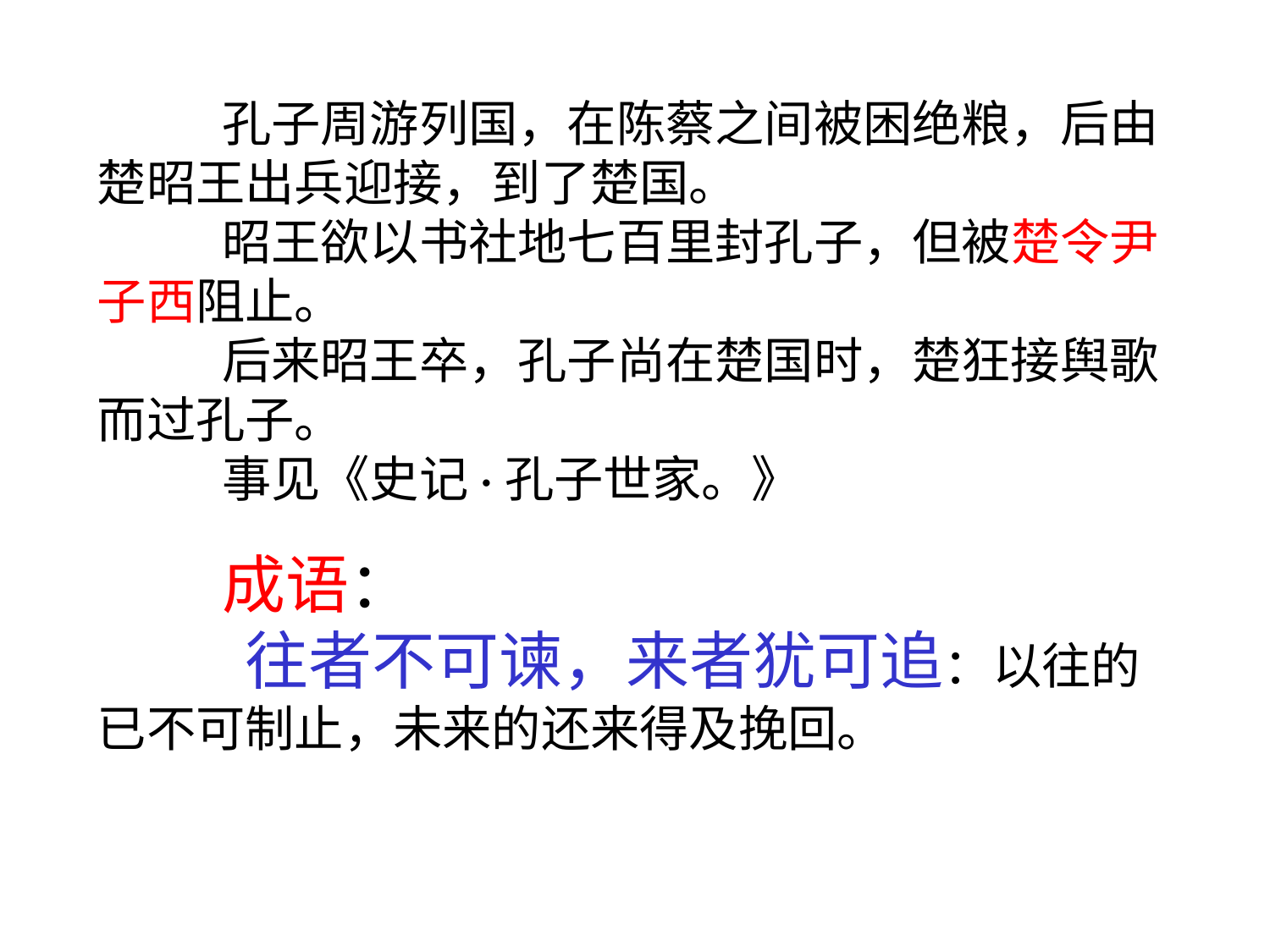

孔子周游列国，在陈蔡之间被困绝粮，后由楚昭王出兵迎接，到了楚国。
昭王欲以书社地七百里封孔子，但被楚令尹子西阻止。
后来昭王卒，孔子尚在楚国时，楚狂接舆歌而过孔子。
事见《史记·孔子世家。》

成语：
 往者不可谏，来者犹可追：以往的已不可制止，未来的还来得及挽回。